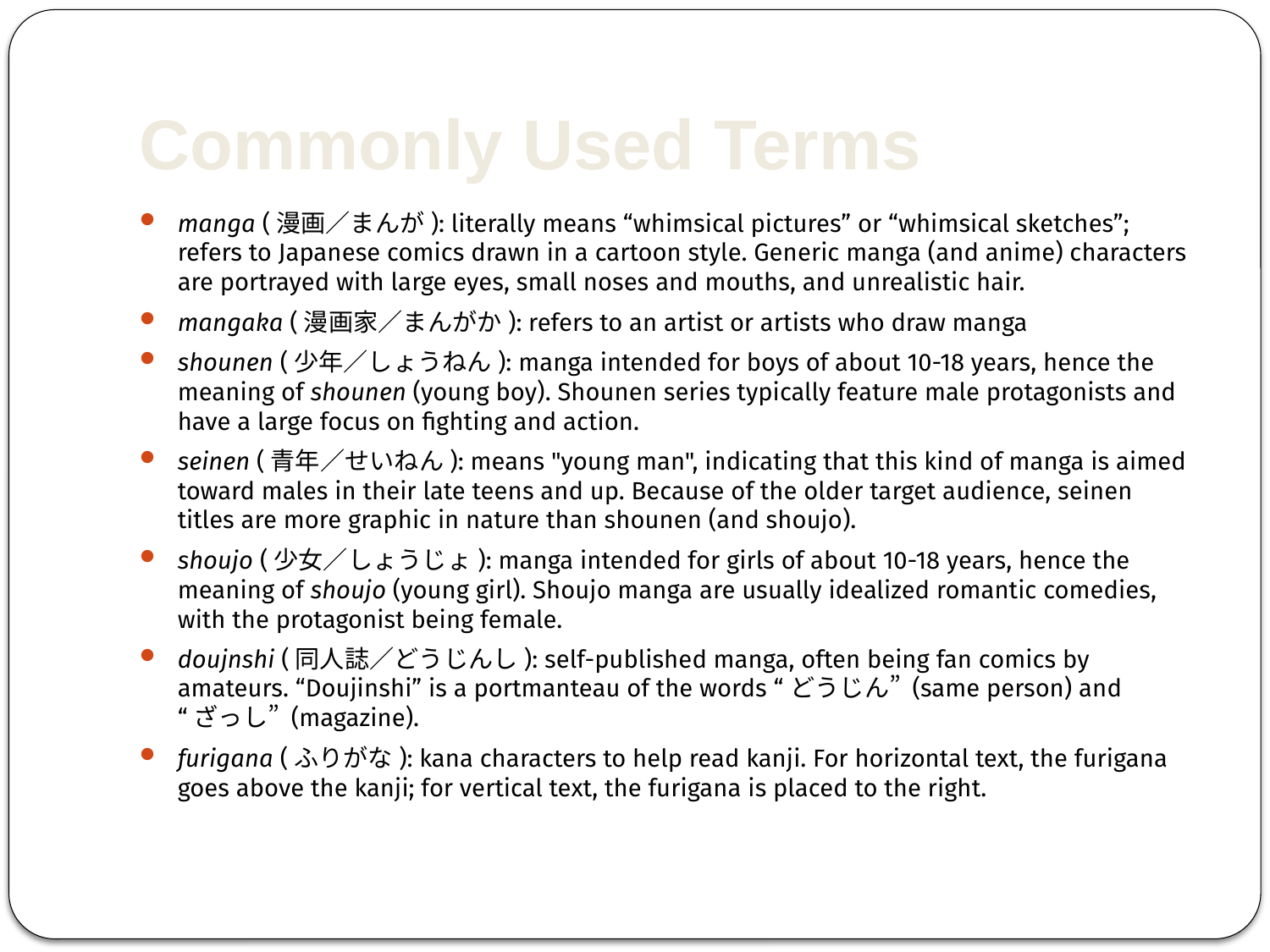

# Commonly Used Terms
manga (漫画／まんが): literally means “whimsical pictures” or “whimsical sketches”; refers to Japanese comics drawn in a cartoon style. Generic manga (and anime) characters are portrayed with large eyes, small noses and mouths, and unrealistic hair.
mangaka (漫画家／まんがか): refers to an artist or artists who draw manga
shounen (少年／しょうねん): manga intended for boys of about 10-18 years, hence the meaning of shounen (young boy). Shounen series typically feature male protagonists and have a large focus on fighting and action.
seinen (青年／せいねん): means "young man", indicating that this kind of manga is aimed toward males in their late teens and up. Because of the older target audience, seinen titles are more graphic in nature than shounen (and shoujo).
shoujo (少女／しょうじょ): manga intended for girls of about 10-18 years, hence the meaning of shoujo (young girl). Shoujo manga are usually idealized romantic comedies, with the protagonist being female.
doujnshi (同人誌／どうじんし): self-published manga, often being fan comics by amateurs. “Doujinshi” is a portmanteau of the words “どうじん” (same person) and “ざっし” (magazine).
furigana (ふりがな): kana characters to help read kanji. For horizontal text, the furigana goes above the kanji; for vertical text, the furigana is placed to the right.